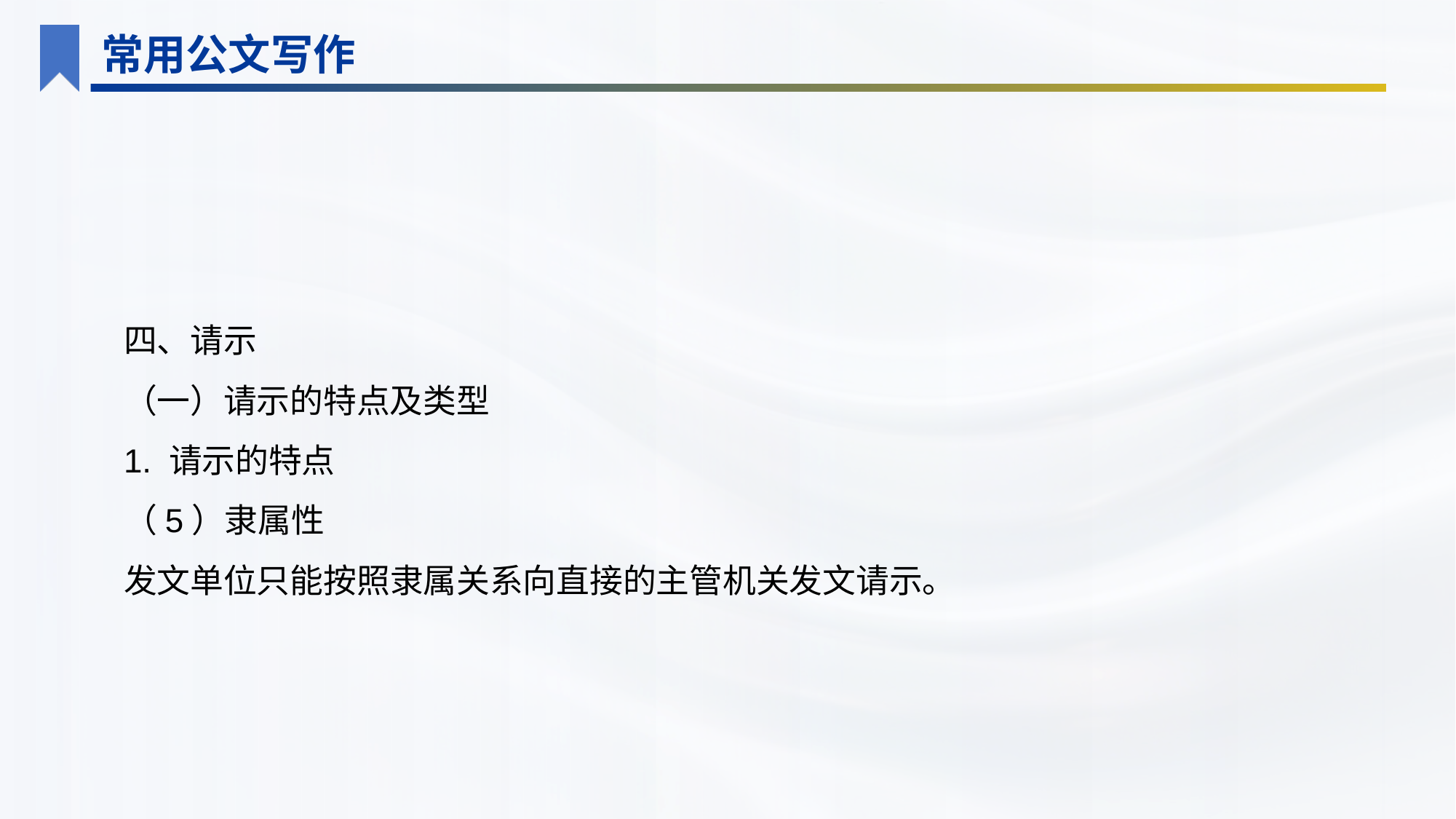

常用公文写作
四、请示
（一）请示的特点及类型
1. 请示的特点
（5）隶属性
发文单位只能按照隶属关系向直接的主管机关发文请示。